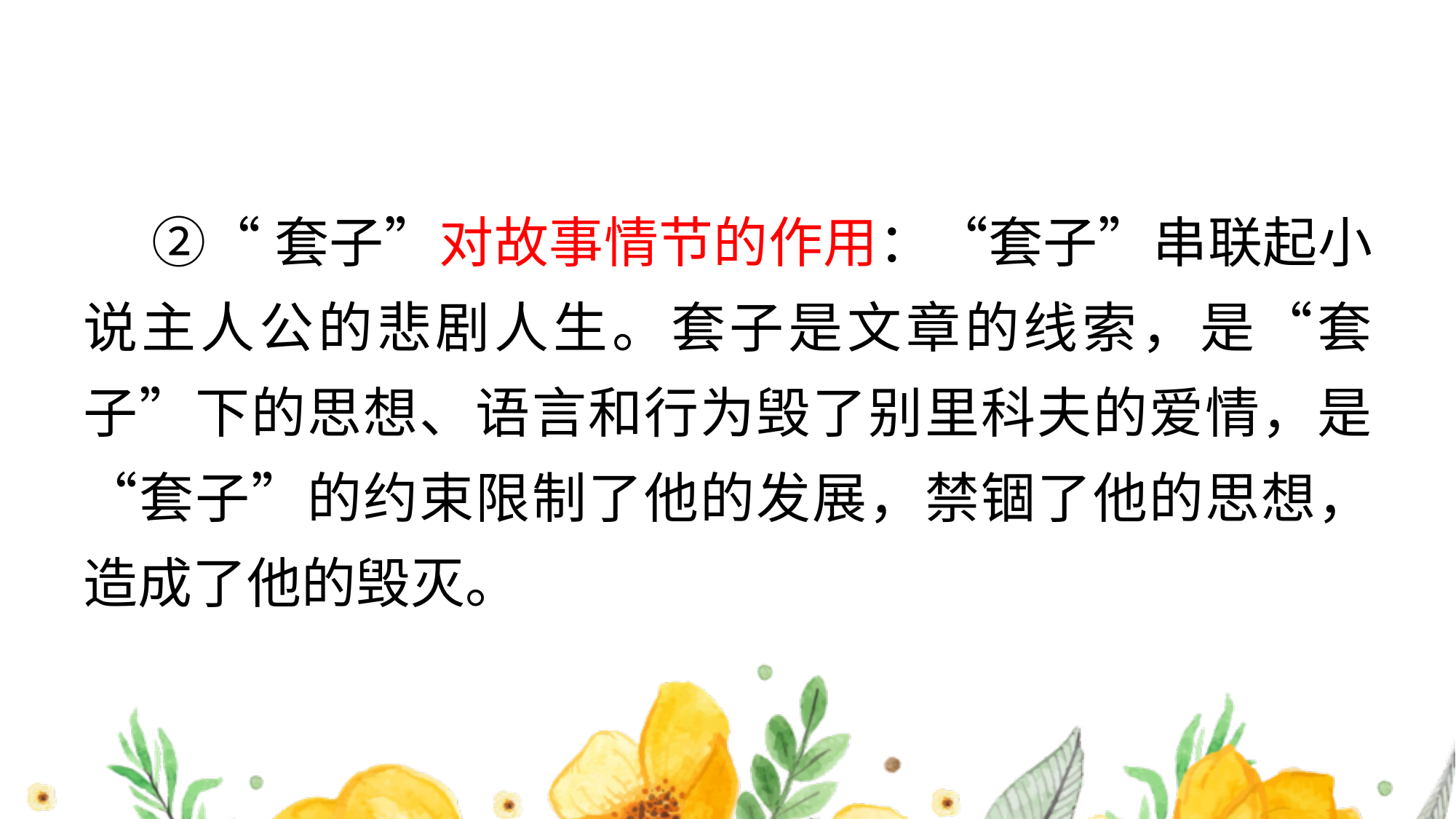

②“套子”对故事情节的作用：“套子”串联起小说主人公的悲剧人生。套子是文章的线索，是“套子”下的思想、语言和行为毁了别里科夫的爱情，是“套子”的约束限制了他的发展，禁锢了他的思想，造成了他的毁灭。